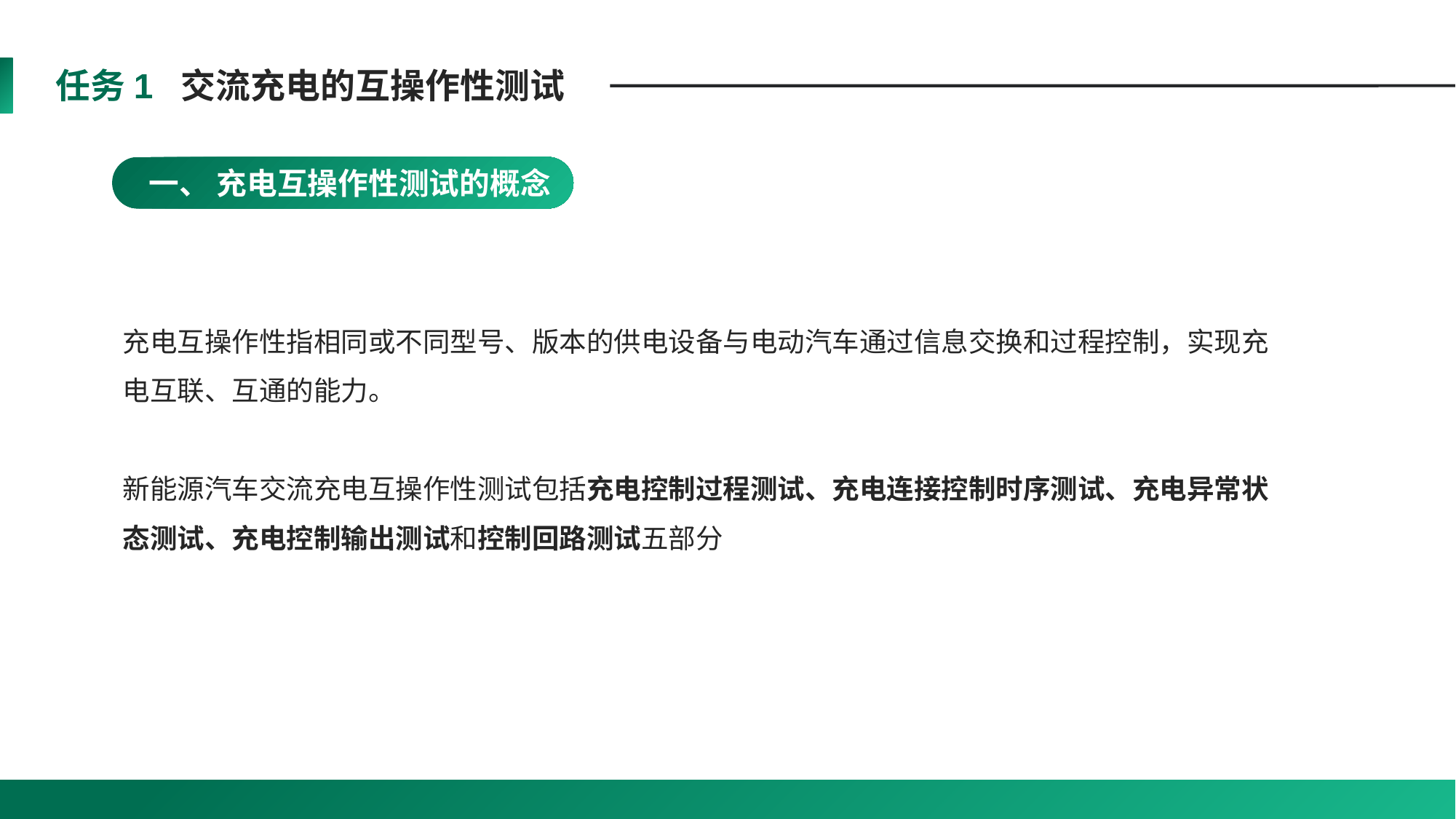

任务1  交流充电的互操作性测试

 一、 充电互操作性测试的概念
充电互操作性指相同或不同型号、版本的供电设备与电动汽车通过信息交换和过程控制，实现充电互联、互通的能力。

新能源汽车交流充电互操作性测试包括充电控制过程测试、充电连接控制时序测试、充电异常状态测试、充电控制输出测试和控制回路测试五部分